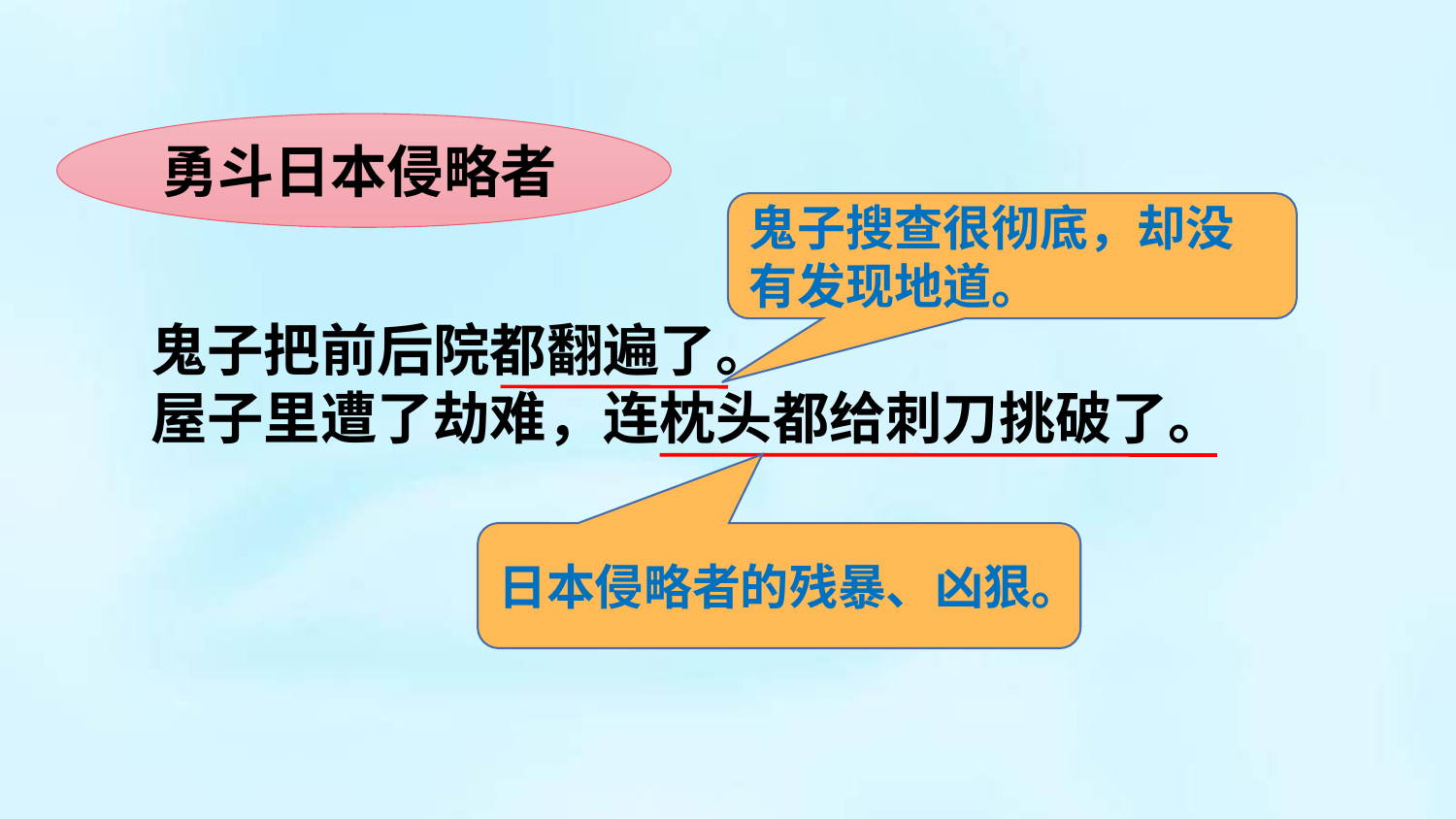

勇斗日本侵略者
鬼子搜查很彻底，却没有发现地道。
鬼子把前后院都翻遍了。
屋子里遭了劫难，连枕头都给刺刀挑破了。
日本侵略者的残暴、凶狠。